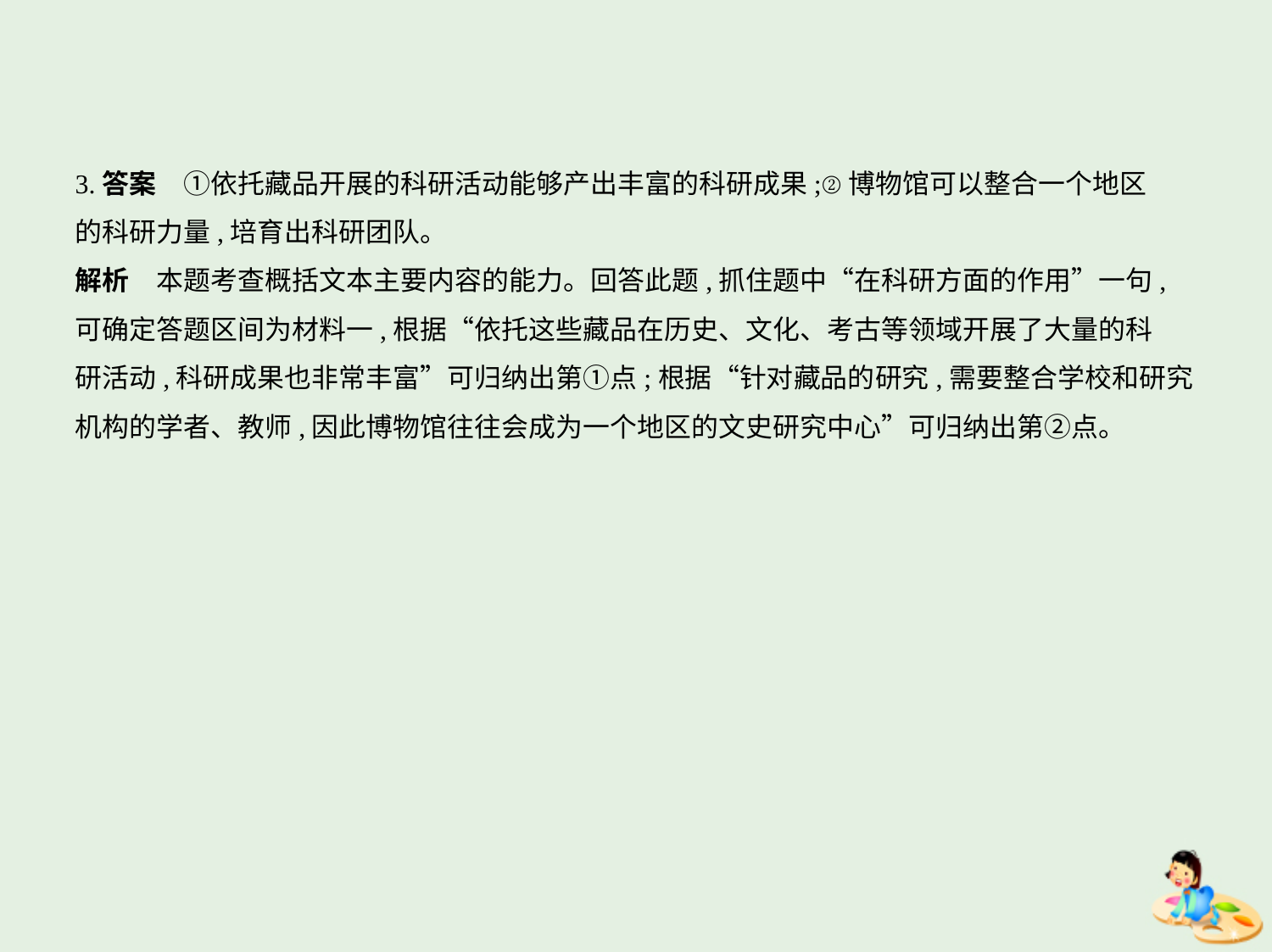

3.答案　①依托藏品开展的科研活动能够产出丰富的科研成果;②博物馆可以整合一个地区
的科研力量,培育出科研团队。
解析　本题考查概括文本主要内容的能力。回答此题,抓住题中“在科研方面的作用”一句,
可确定答题区间为材料一,根据“依托这些藏品在历史、文化、考古等领域开展了大量的科
研活动,科研成果也非常丰富”可归纳出第①点;根据“针对藏品的研究,需要整合学校和研究
机构的学者、教师,因此博物馆往往会成为一个地区的文史研究中心”可归纳出第②点。